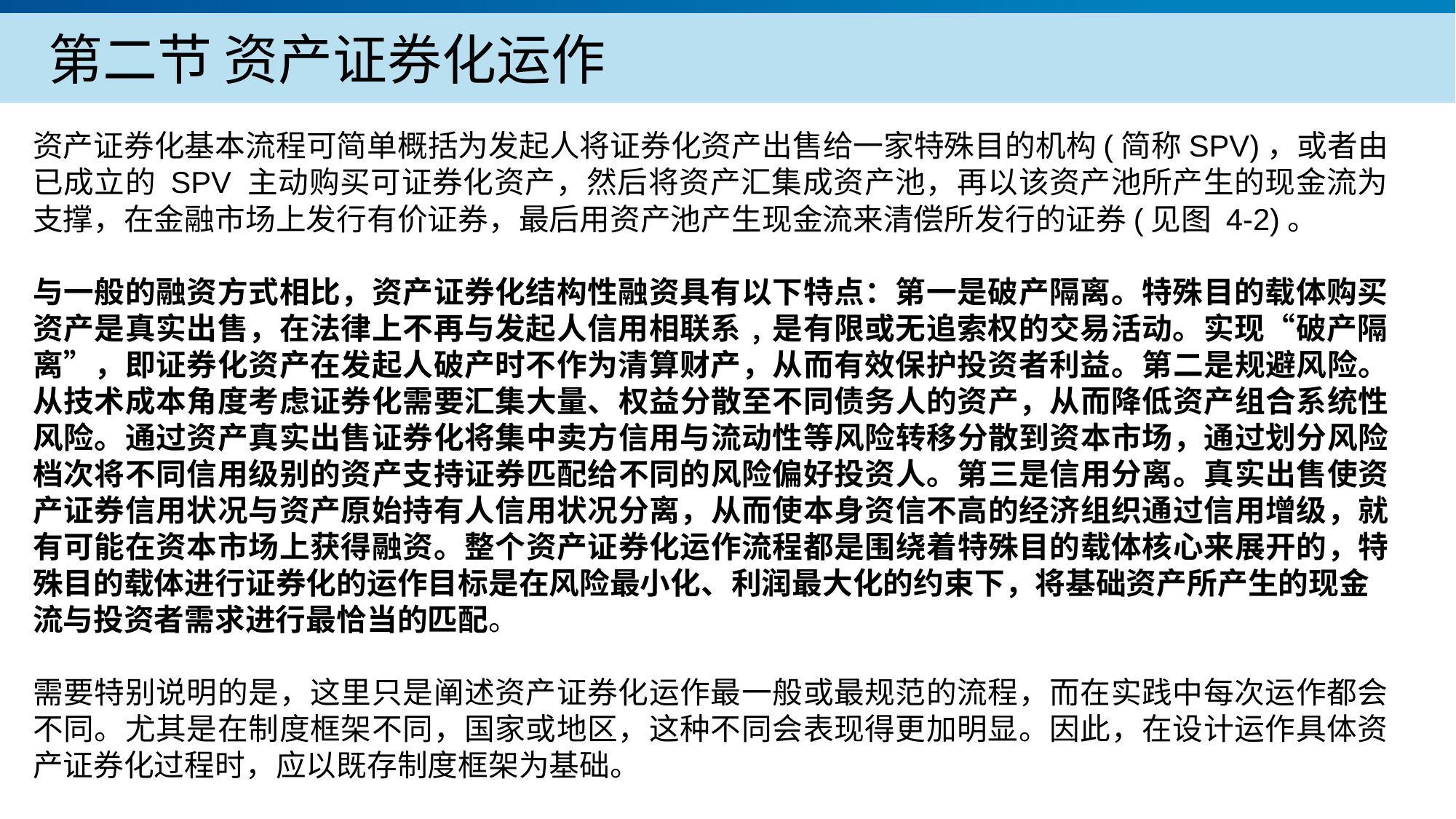

第二节 资产证券化运作
资产证券化基本流程可简单概括为发起人将证券化资产出售给一家特殊目的机构(简称SPV)，或者由已成立的 SPV 主动购买可证券化资产，然后将资产汇集成资产池，再以该资产池所产生的现金流为支撑，在金融市场上发行有价证券，最后用资产池产生现金流来清偿所发行的证券(见图 4-2)。

与一般的融资方式相比，资产证券化结构性融资具有以下特点：第一是破产隔离。特殊目的载体购买资产是真实出售，在法律上不再与发起人信用相联系﹐是有限或无追索权的交易活动。实现“破产隔离”，即证券化资产在发起人破产时不作为清算财产，从而有效保护投资者利益。第二是规避风险。从技术成本角度考虑证券化需要汇集大量、权益分散至不同债务人的资产，从而降低资产组合系统性风险。通过资产真实出售证券化将集中卖方信用与流动性等风险转移分散到资本市场，通过划分风险档次将不同信用级别的资产支持证券匹配给不同的风险偏好投资人。第三是信用分离。真实出售使资产证券信用状况与资产原始持有人信用状况分离，从而使本身资信不高的经济组织通过信用增级，就有可能在资本市场上获得融资。整个资产证券化运作流程都是围绕着特殊目的载体核心来展开的，特殊目的载体进行证券化的运作目标是在风险最小化、利润最大化的约束下，将基础资产所产生的现金
流与投资者需求进行最恰当的匹配。

需要特别说明的是，这里只是阐述资产证券化运作最一般或最规范的流程，而在实践中每次运作都会不同。尤其是在制度框架不同，国家或地区，这种不同会表现得更加明显。因此，在设计运作具体资产证券化过程时，应以既存制度框架为基础。
产品服务
公司优势
公司简介
产品系列
品牌优势
企业愿景
主打产品
团队组织
核心竞争力
人才优势
联系方式
历程荣誉
售后支持
商业模式
期待合作